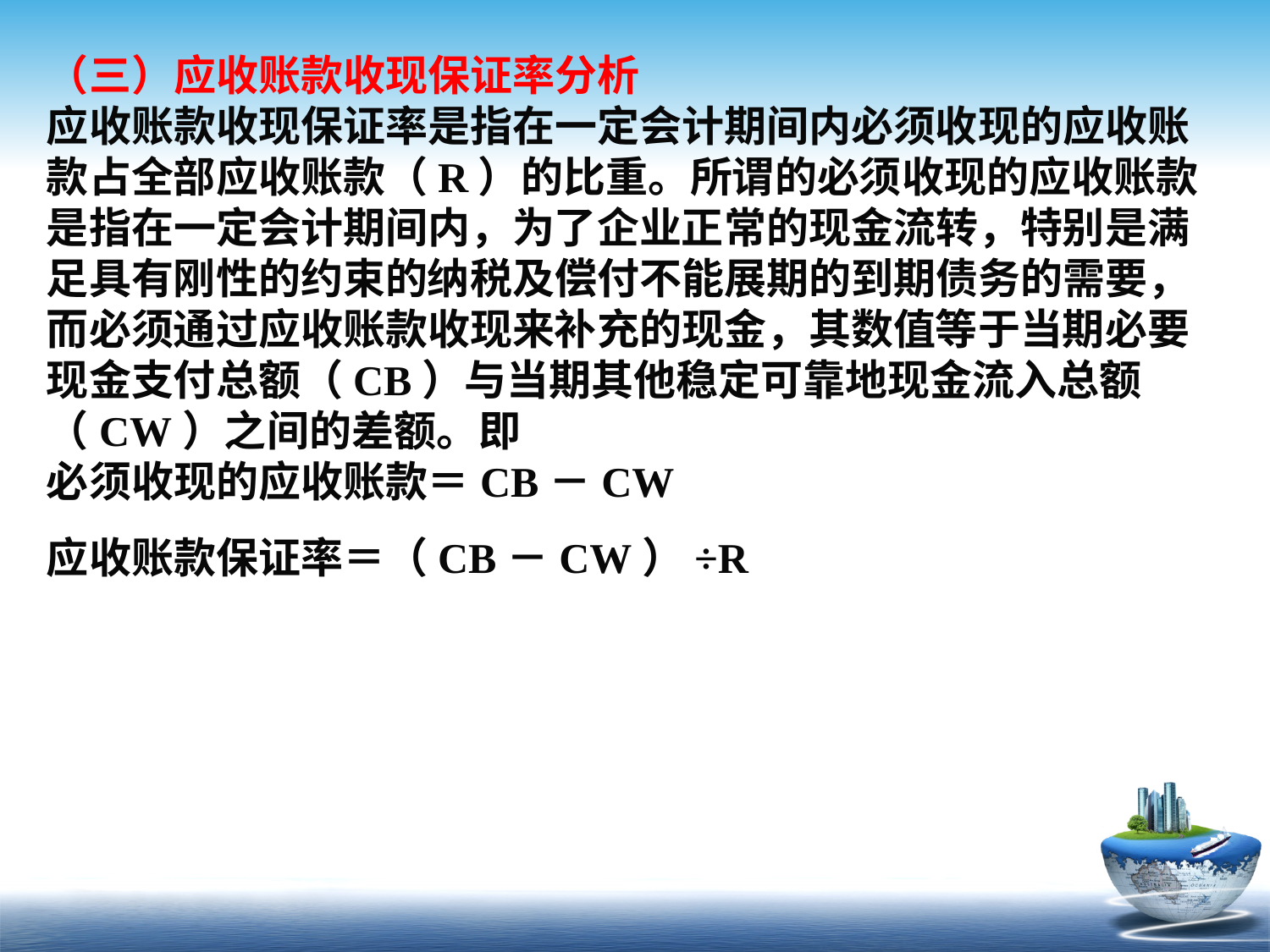

（三）应收账款收现保证率分析应收账款收现保证率是指在一定会计期间内必须收现的应收账款占全部应收账款（R）的比重。所谓的必须收现的应收账款是指在一定会计期间内，为了企业正常的现金流转，特别是满足具有刚性的约束的纳税及偿付不能展期的到期债务的需要，而必须通过应收账款收现来补充的现金，其数值等于当期必要现金支付总额（CB）与当期其他稳定可靠地现金流入总额（CW）之间的差额。即必须收现的应收账款＝CB－CW应收账款保证率＝（CB－CW）÷R